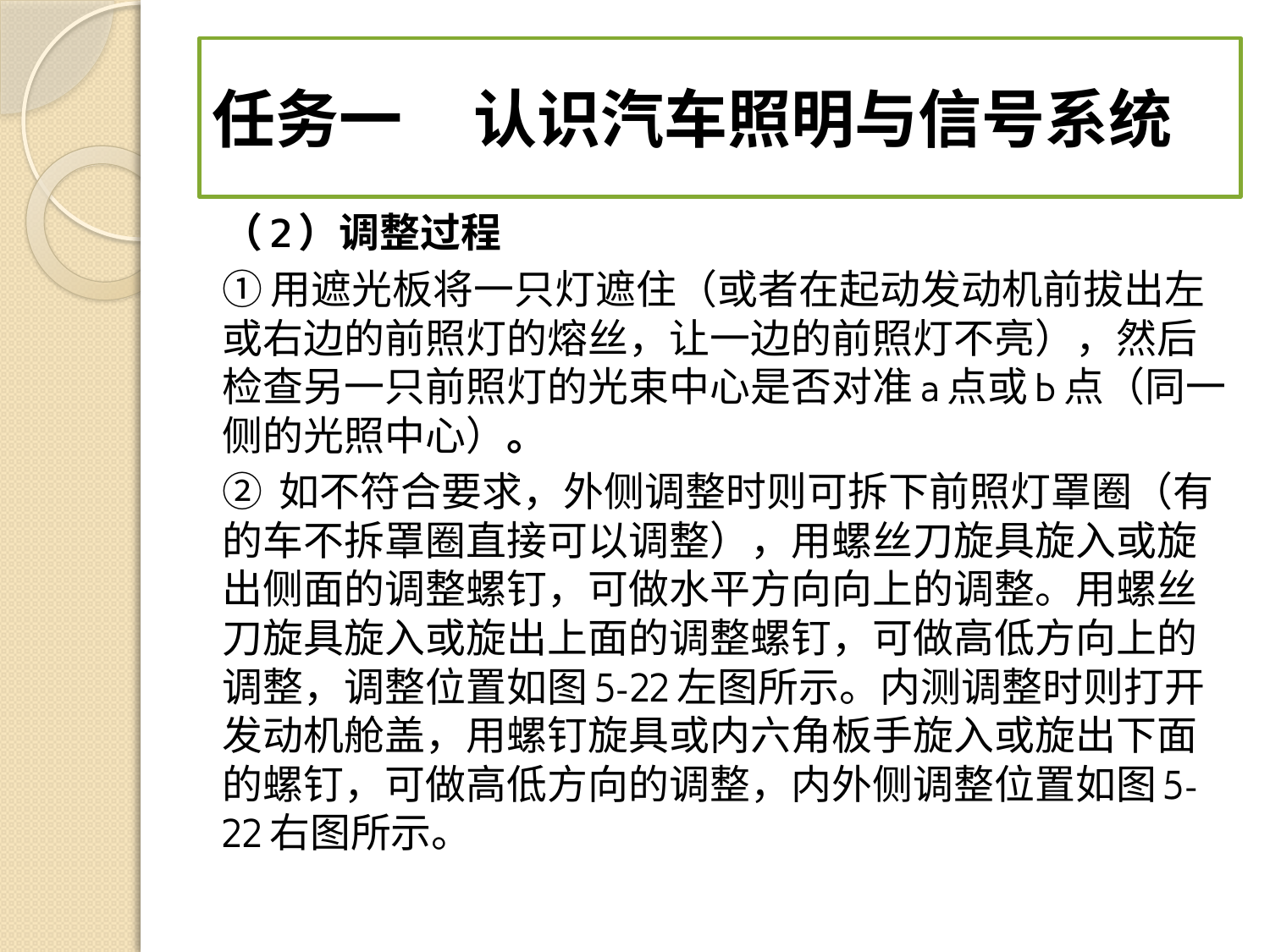

# 任务一     认识汽车照明与信号系统
（2）调整过程
①用遮光板将一只灯遮住（或者在起动发动机前拔出左或右边的前照灯的熔丝，让一边的前照灯不亮），然后检查另一只前照灯的光束中心是否对准a点或b点（同一侧的光照中心）。
② 如不符合要求，外侧调整时则可拆下前照灯罩圈（有的车不拆罩圈直接可以调整），用螺丝刀旋具旋入或旋出侧面的调整螺钉，可做水平方向向上的调整。用螺丝刀旋具旋入或旋出上面的调整螺钉，可做高低方向上的调整，调整位置如图5-22左图所示。内测调整时则打开发动机舱盖，用螺钉旋具或内六角板手旋入或旋出下面的螺钉，可做高低方向的调整，内外侧调整位置如图5-22右图所示。